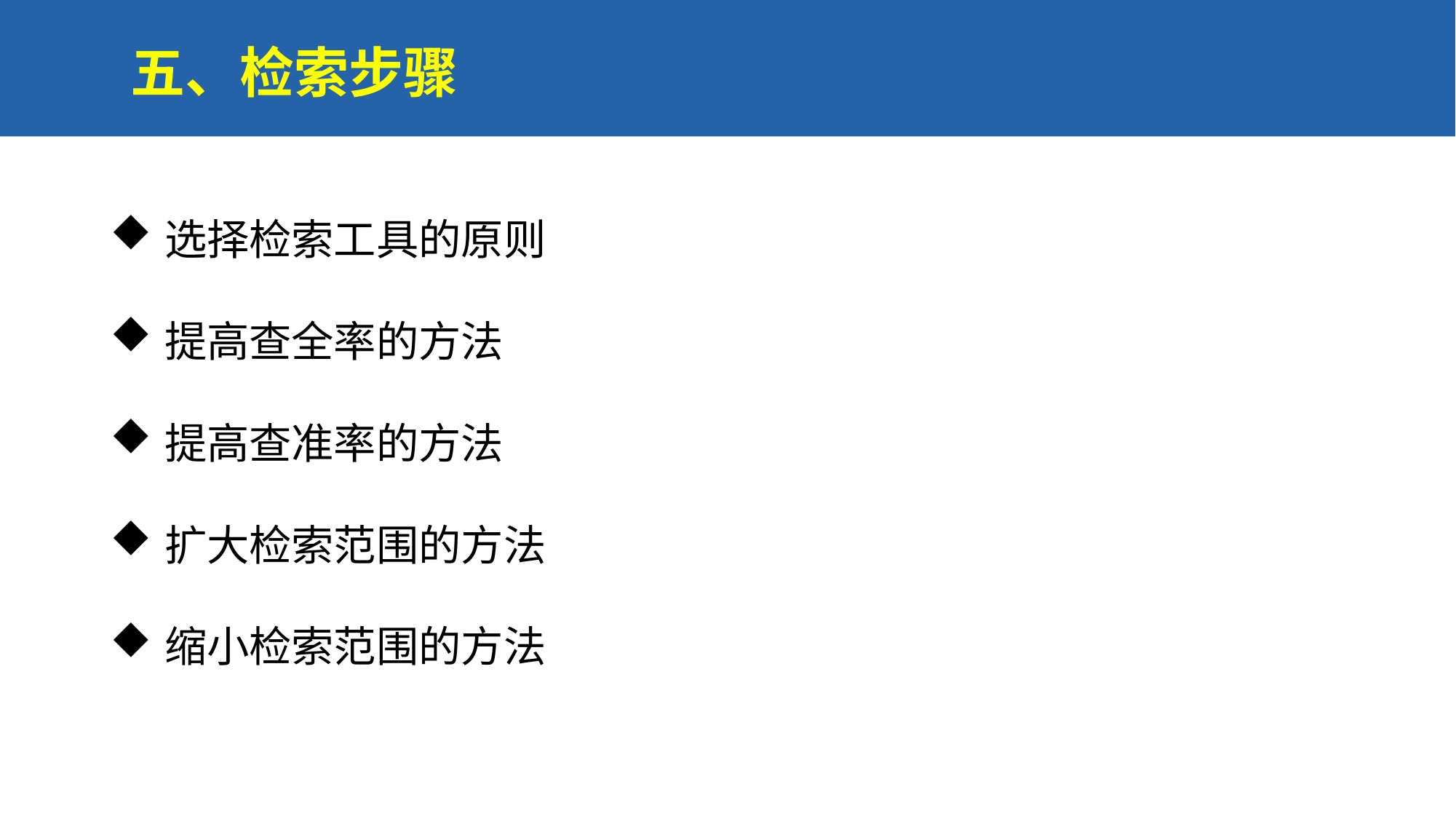

五、检索步骤
选择检索工具的原则
提高查全率的方法
提高查准率的方法
扩大检索范围的方法
缩小检索范围的方法